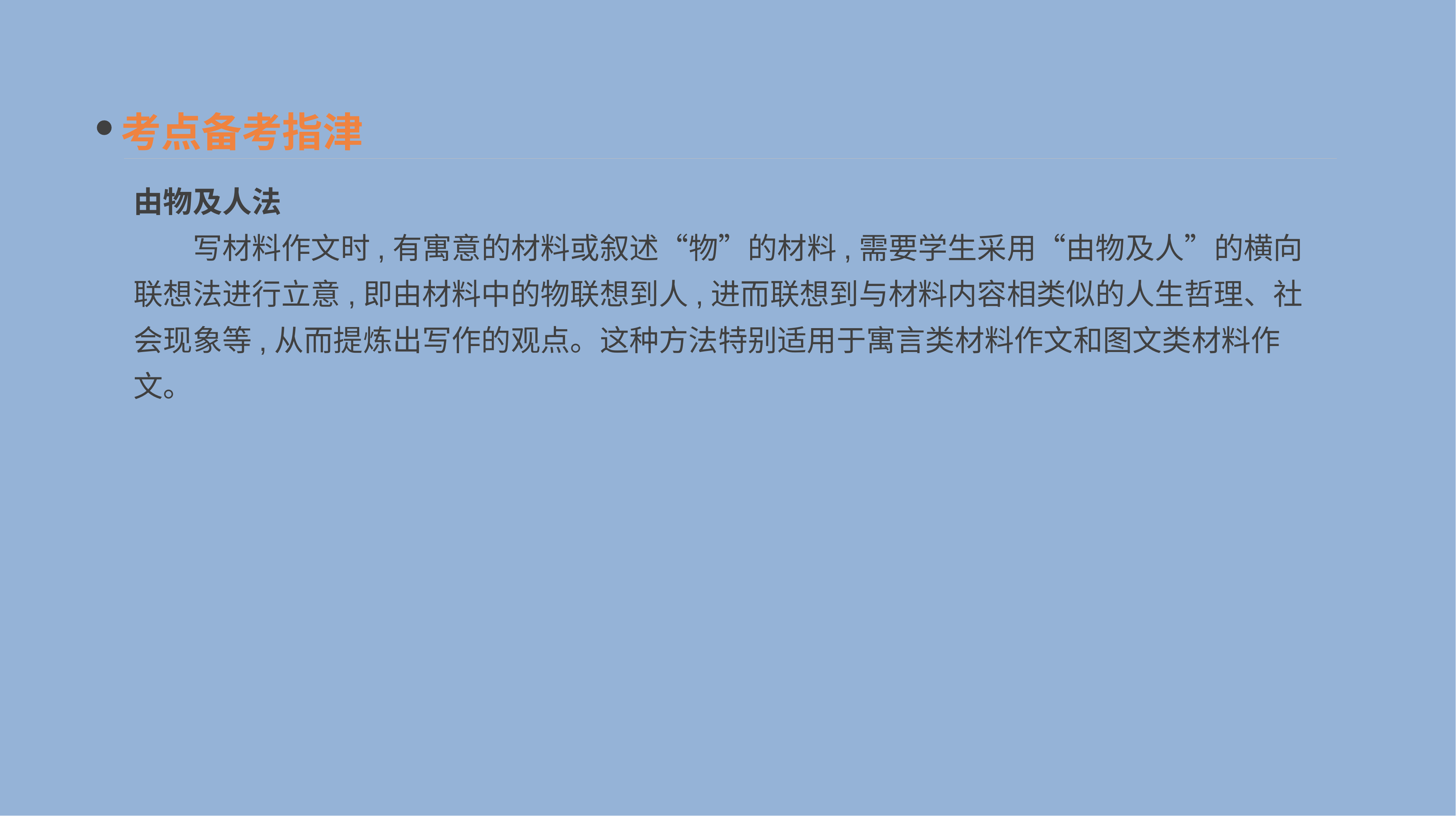

考点备考指津

由物及人法
　　写材料作文时,有寓意的材料或叙述“物”的材料,需要学生采用“由物及人”的横向联想法进行立意,即由材料中的物联想到人,进而联想到与材料内容相类似的人生哲理、社会现象等,从而提炼出写作的观点。这种方法特别适用于寓言类材料作文和图文类材料作文。